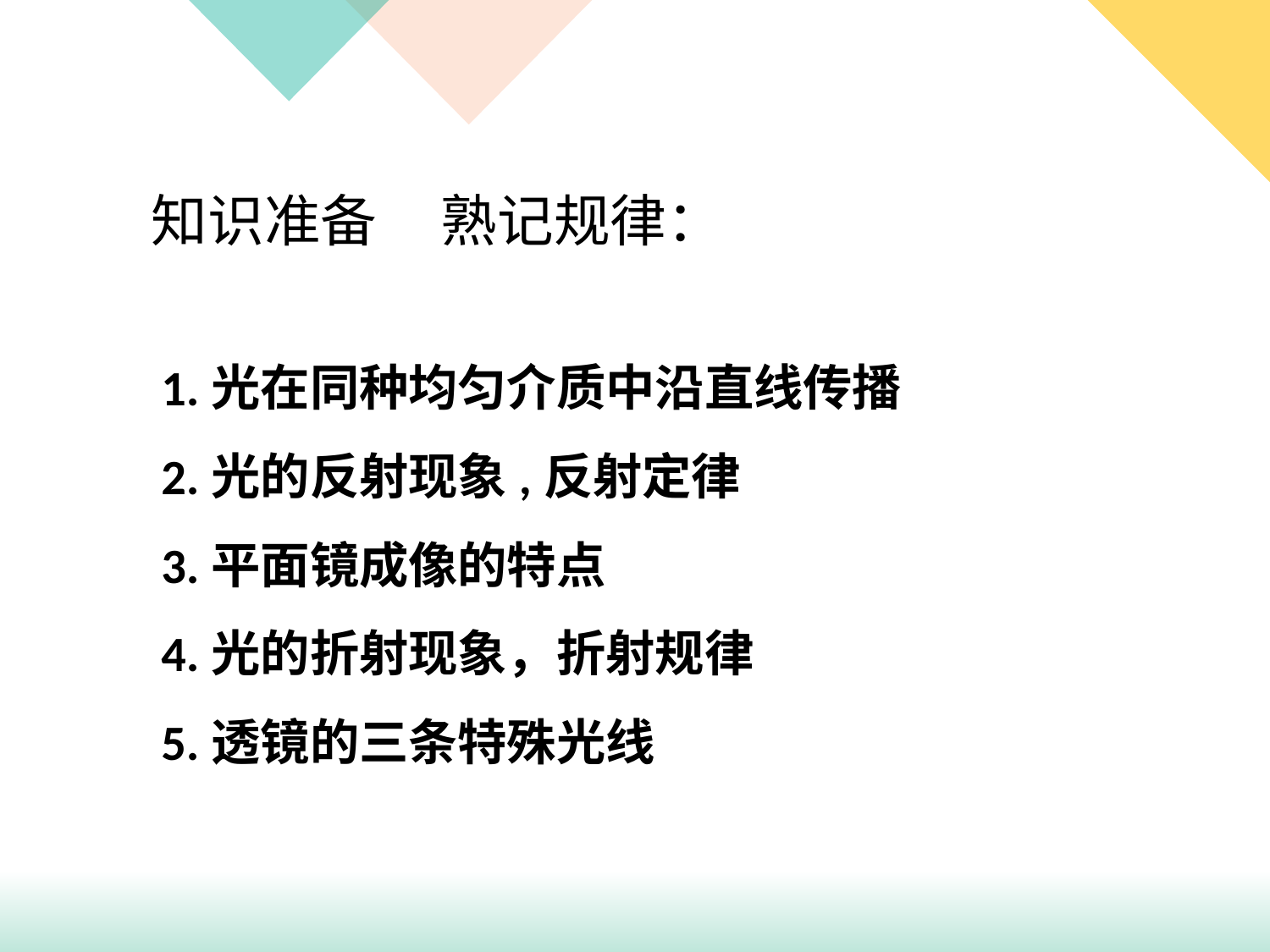

知识准备     熟记规律：

1.光在同种均匀介质中沿直线传播
2.光的反射现象,反射定律
3.平面镜成像的特点
4.光的折射现象，折射规律
5.透镜的三条特殊光线